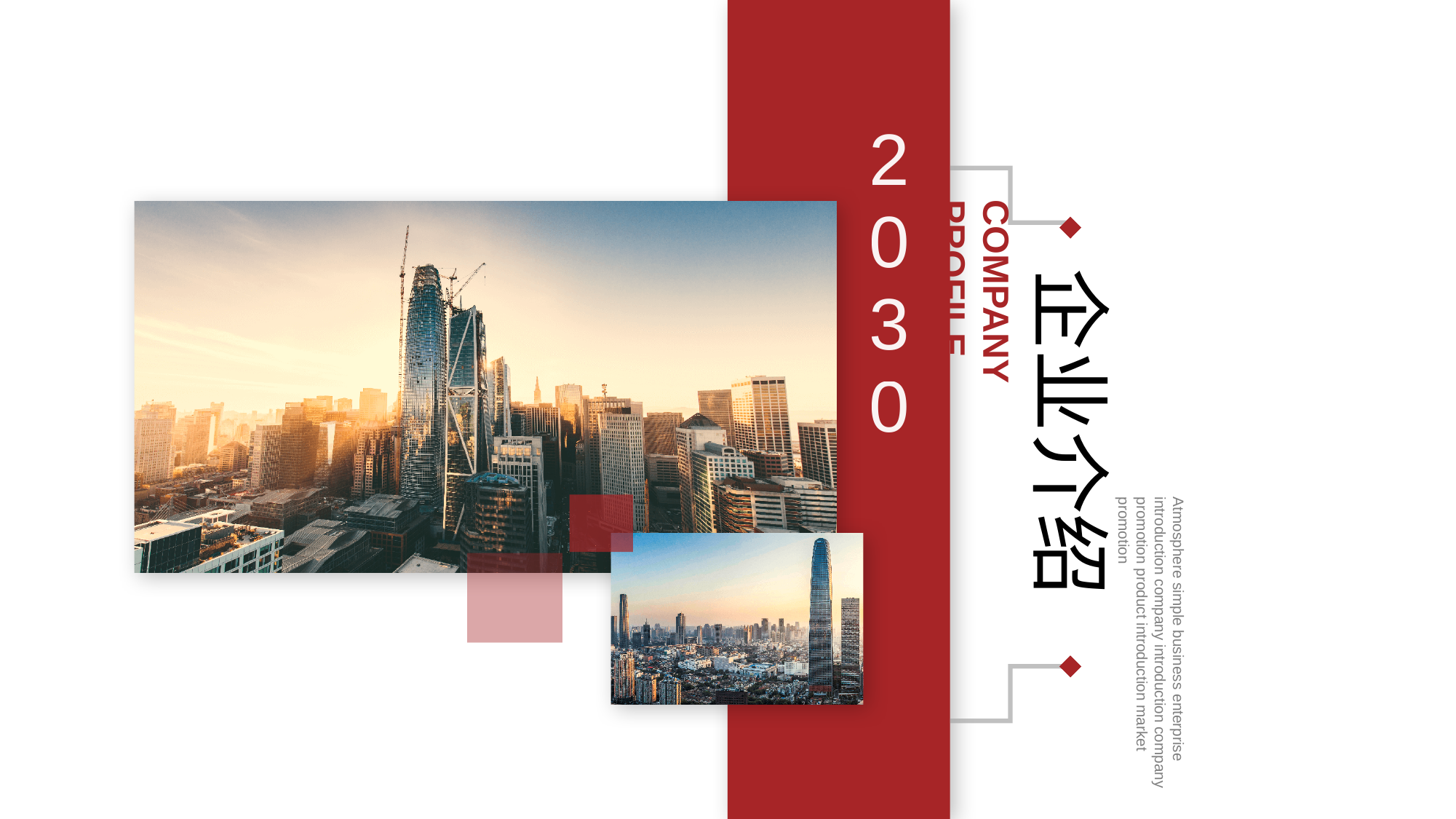

2
0
3
0

企业介绍
COMPANY PROFILE

Atmosphere simple business enterprise
introduction company introduction company promotion product introduction market promotion